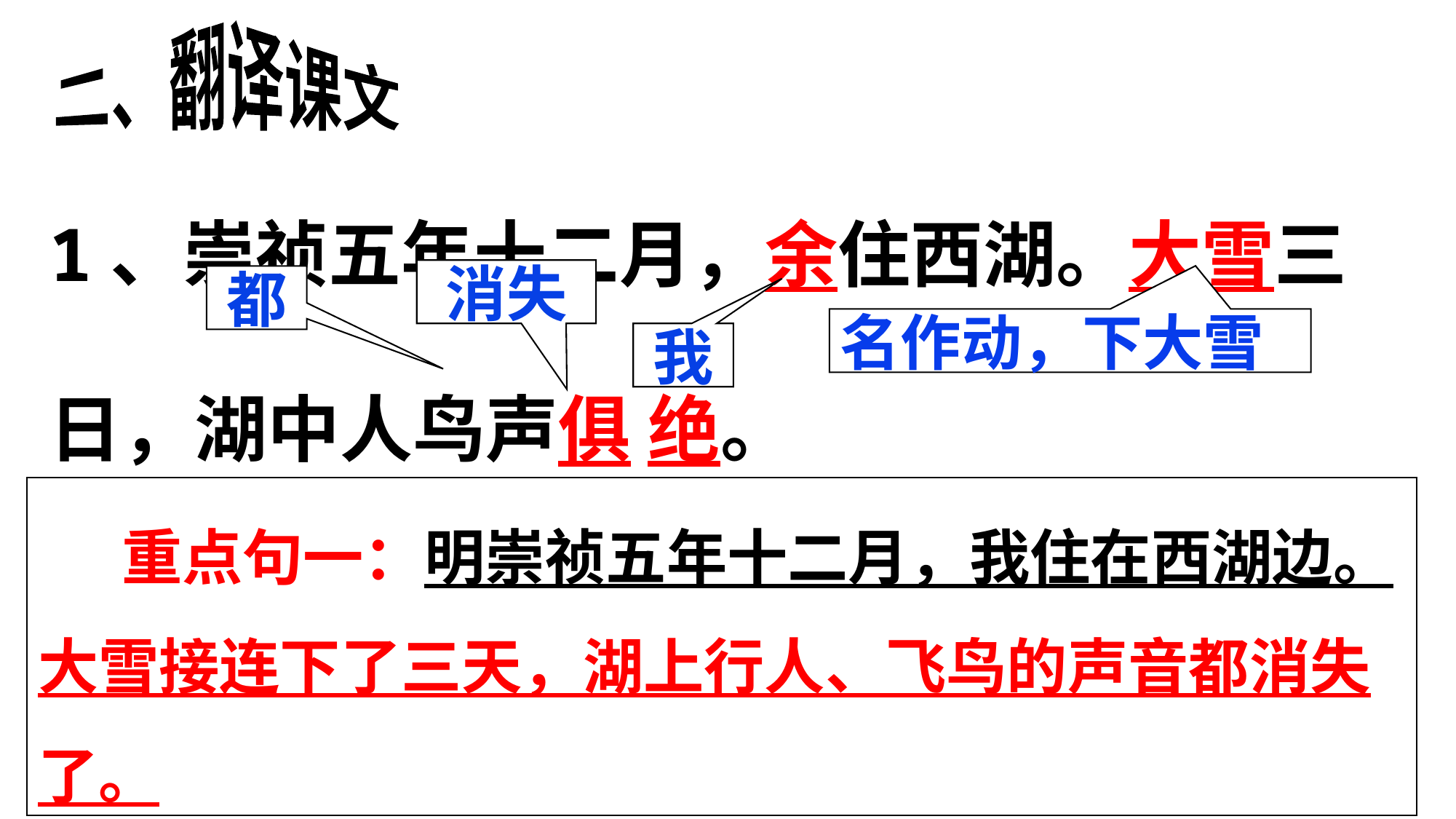

二、翻译课文
1、崇祯五年十二月，余住西湖。大雪三日，湖中人鸟声俱 绝。
消失
都
名作动，下大雪
我
     重点句一：明崇祯五年十二月，我住在西湖边。大雪接连下了三天，湖上行人、飞鸟的声音都消失了。